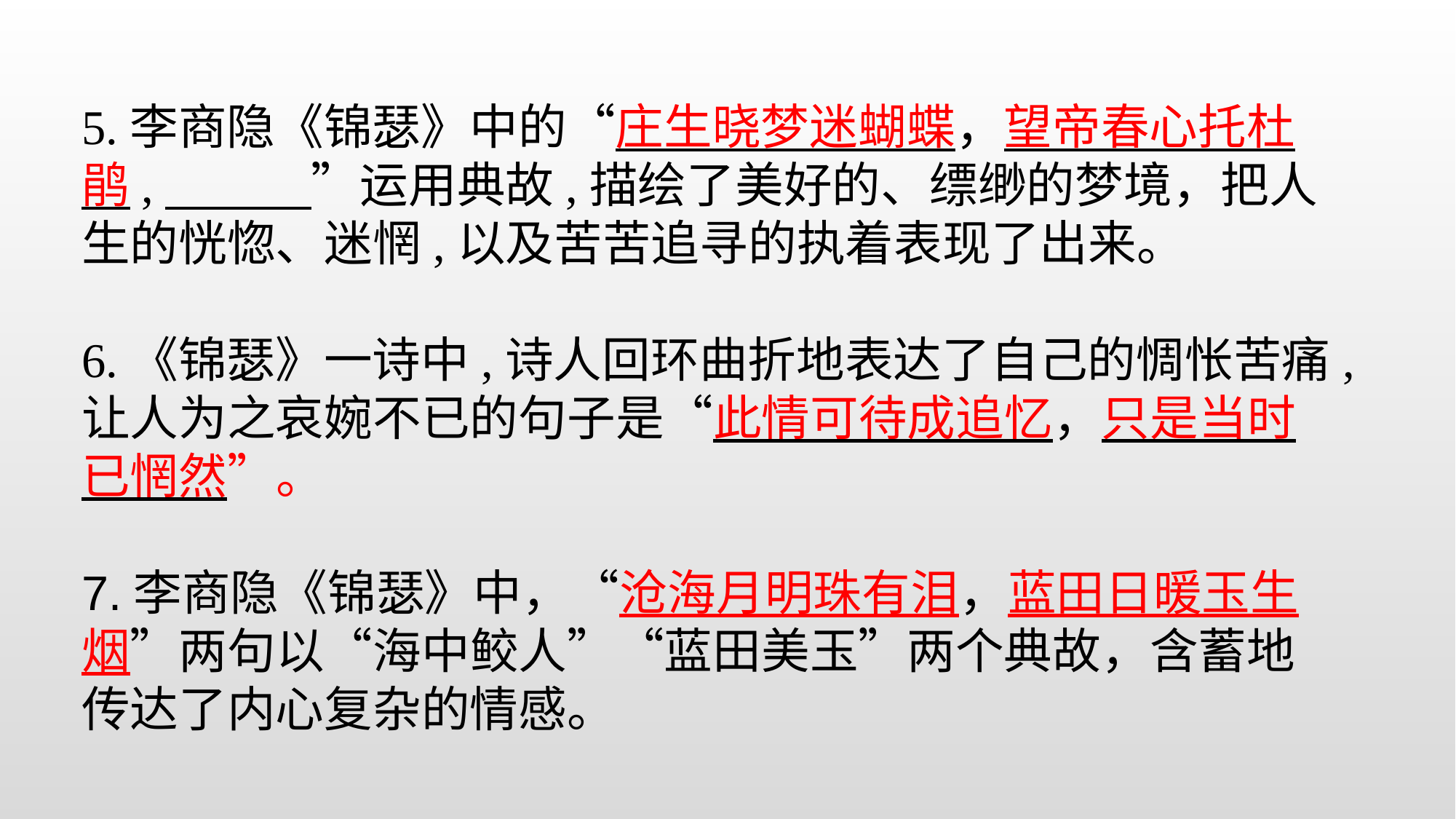

5.李商隐《锦瑟》中的“庄生晓梦迷蝴蝶，望帝春心托杜鹃,　　　”运用典故,描绘了美好的、缥缈的梦境，把人生的恍惚、迷惘,以及苦苦追寻的执着表现了出来。

6.《锦瑟》一诗中,诗人回环曲折地表达了自己的惆怅苦痛,让人为之哀婉不已的句子是“此情可待成追忆，只是当时已惘然”。

7.李商隐《锦瑟》中，“沧海月明珠有泪，蓝田日暖玉生烟”两句以“海中鲛人”“蓝田美玉”两个典故，含蓄地传达了内心复杂的情感。